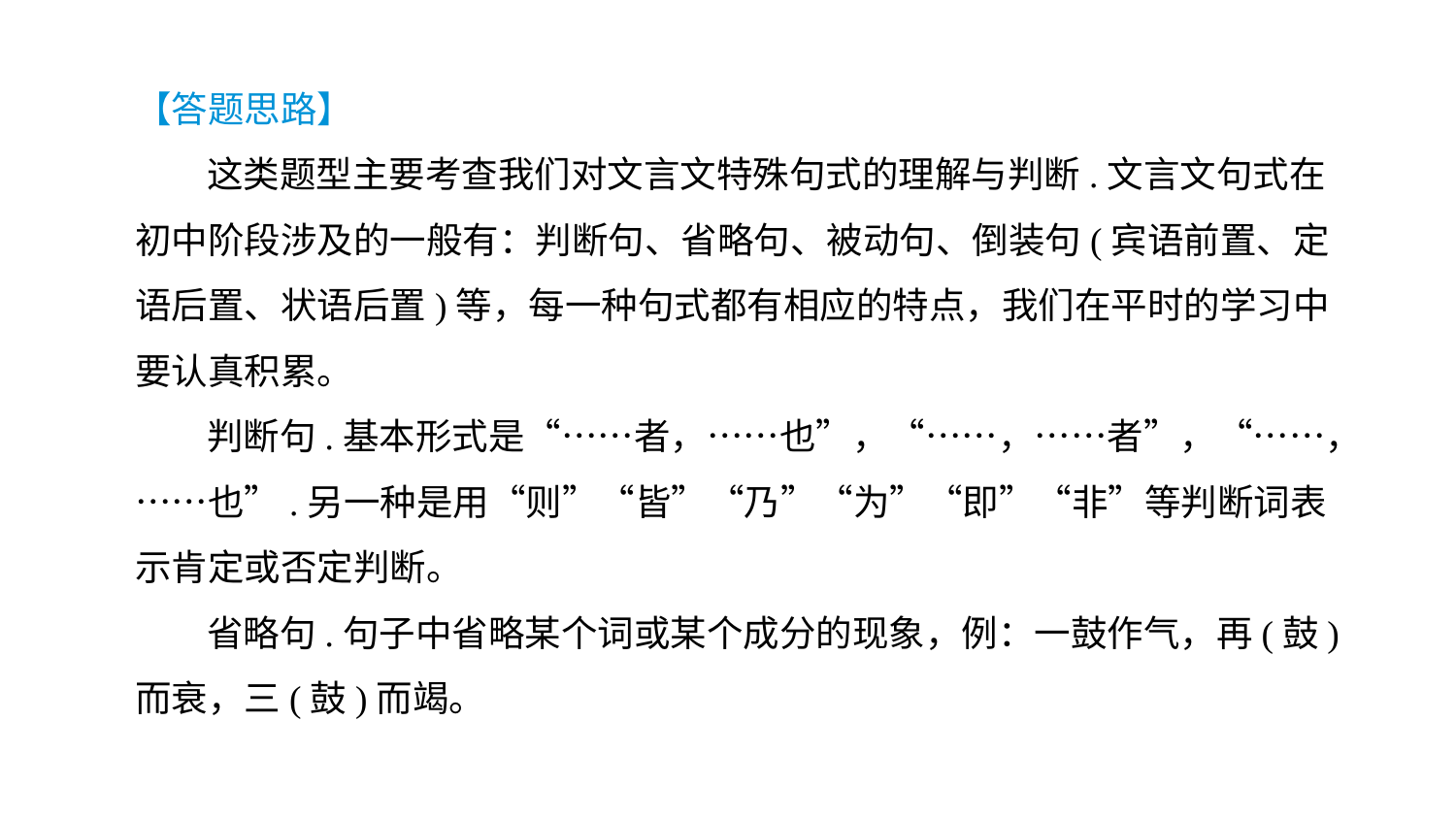

【答题思路】
这类题型主要考查我们对文言文特殊句式的理解与判断.文言文句式在初中阶段涉及的一般有：判断句、省略句、被动句、倒装句(宾语前置、定语后置、状语后置)等，每一种句式都有相应的特点，我们在平时的学习中要认真积累。
判断句.基本形式是“……者，……也”，“……，……者”，“……，……也”.另一种是用“则”“皆”“乃”“为”“即”“非”等判断词表示肯定或否定判断。
省略句.句子中省略某个词或某个成分的现象，例：一鼓作气，再(鼓)而衰，三(鼓)而竭。